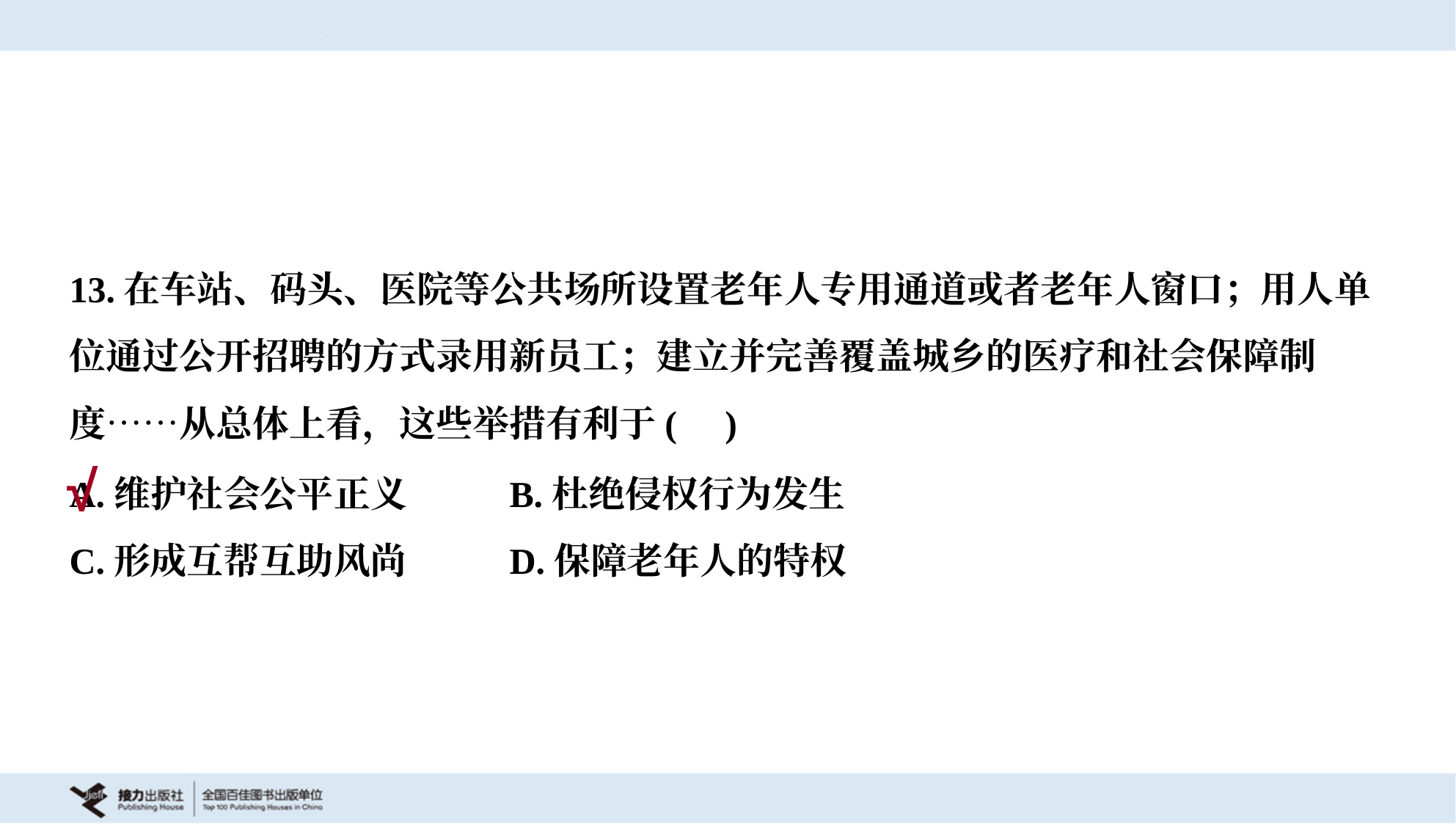

13.在车站、码头、医院等公共场所设置老年人专用通道或者老年人窗口；用人单
位通过公开招聘的方式录用新员工；建立并完善覆盖城乡的医疗和社会保障制
度……从总体上看，这些举措有利于(     )
A.维护社会公平正义	B.杜绝侵权行为发生
C.形成互帮互助风尚	D.保障老年人的特权
√